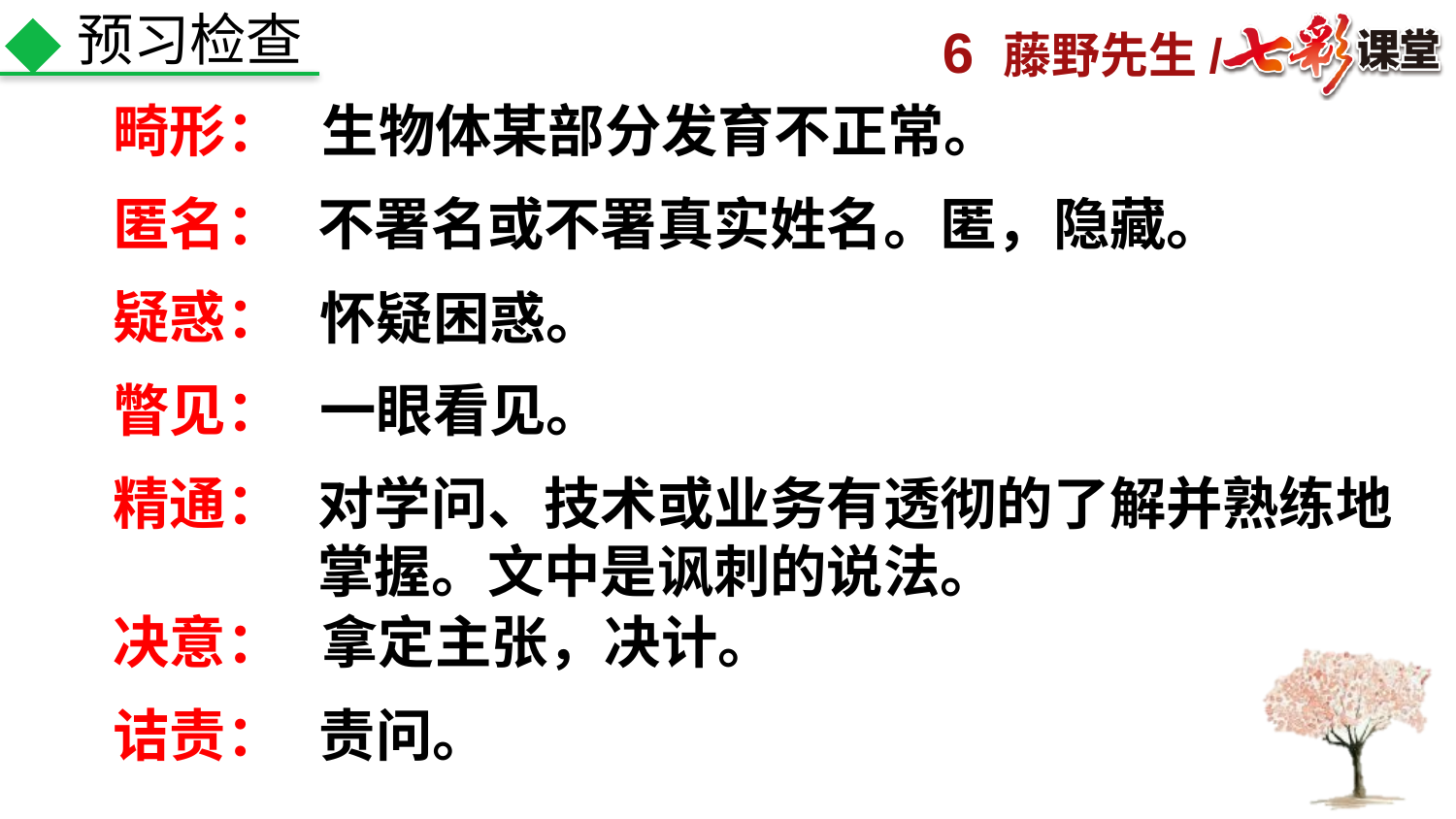

预习检查

畸形：
生物体某部分发育不正常。
匿名：
不署名或不署真实姓名。匿，隐藏。
疑惑：
怀疑困惑。
瞥见：
一眼看见。
精通：
对学问、技术或业务有透彻的了解并熟练地掌握。文中是讽刺的说法。
决意：
拿定主张，决计。
责问。
诘责：